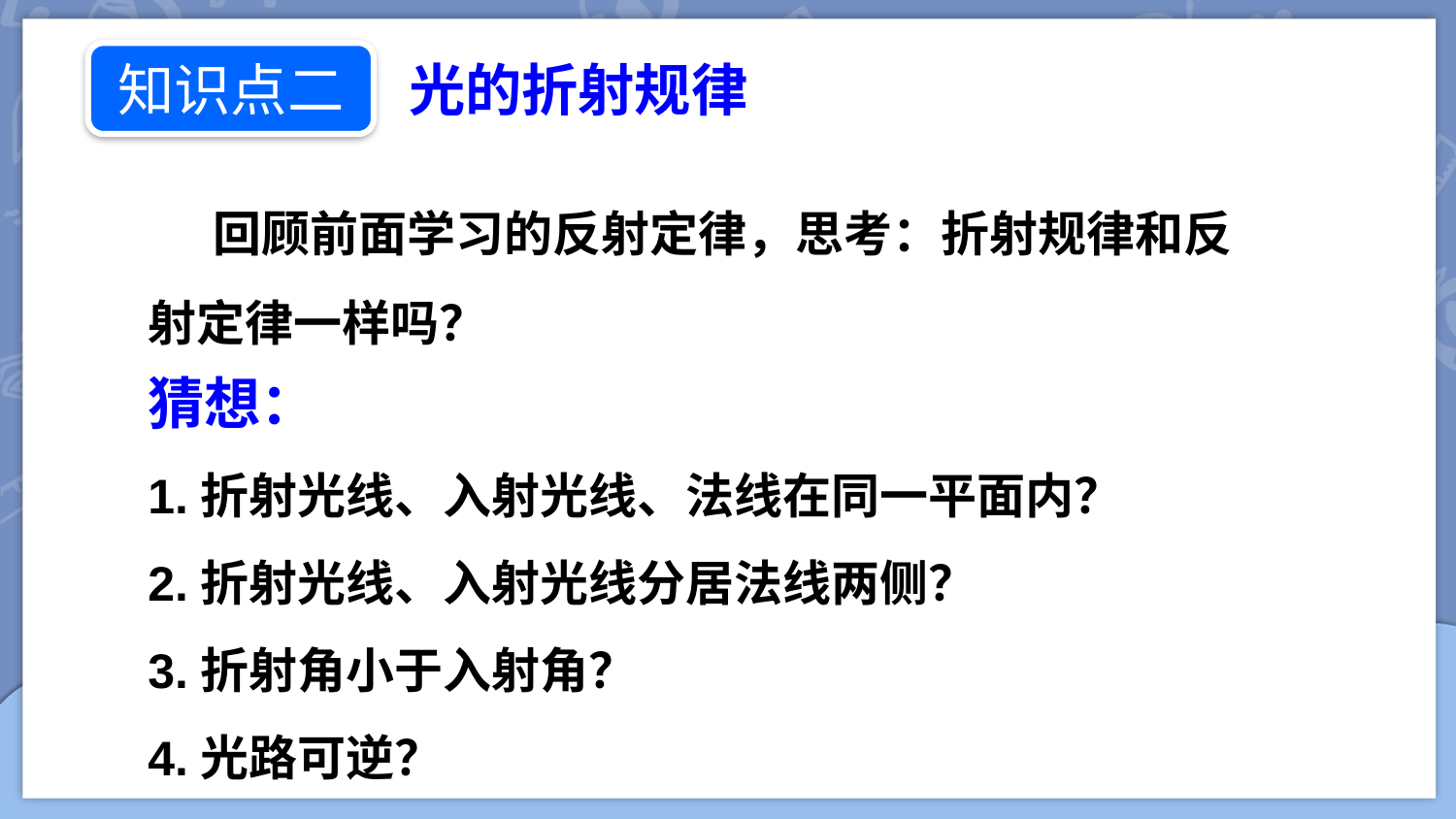

知识点二
光的折射规律
    回顾前面学习的反射定律，思考：折射规律和反射定律一样吗？
猜想：
1.折射光线、入射光线、法线在同一平面内？
2.折射光线、入射光线分居法线两侧？
3.折射角小于入射角？
4.光路可逆？